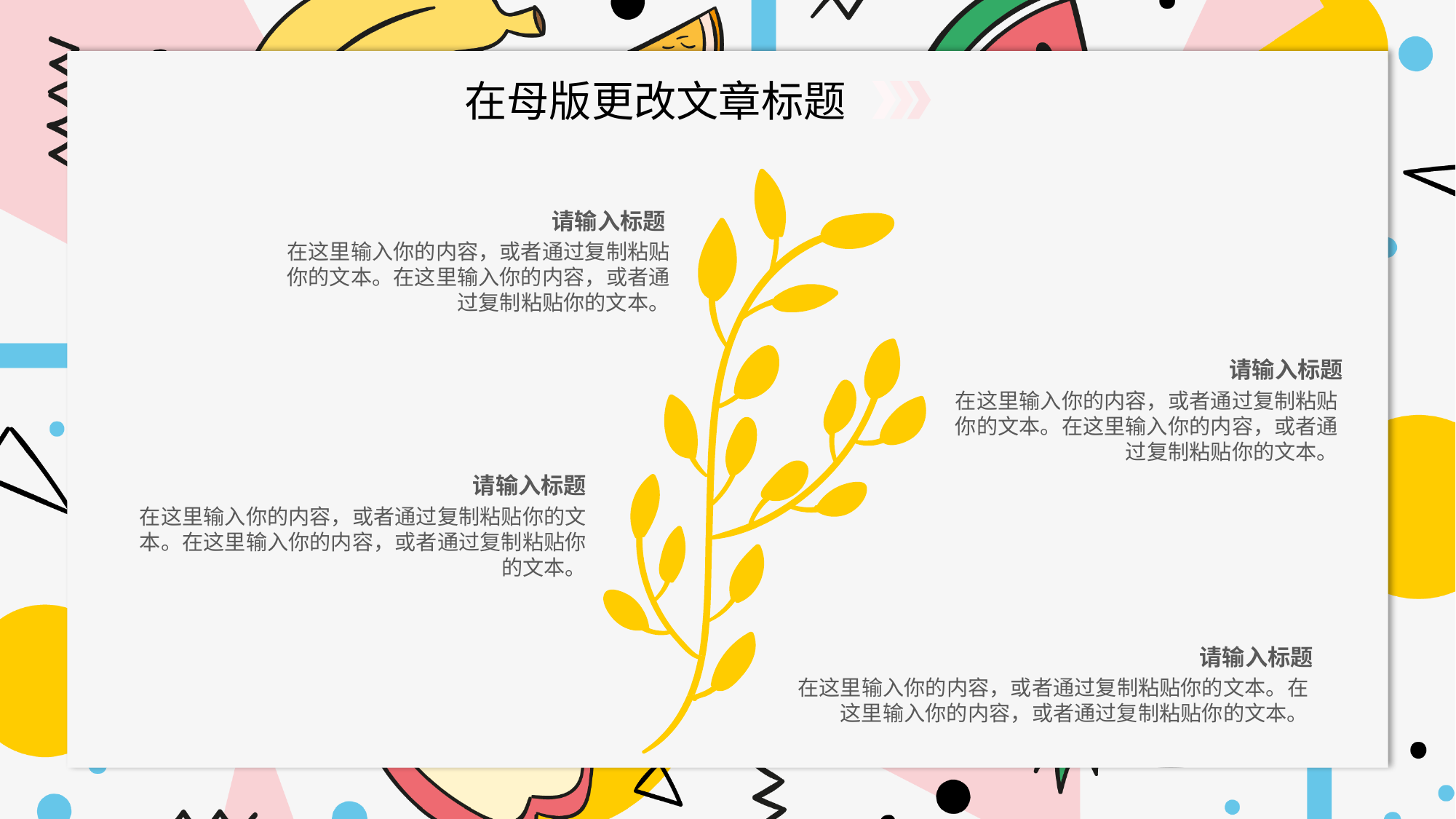

请输入标题
在这里输入你的内容，或者通过复制粘贴你的文本。在这里输入你的内容，或者通过复制粘贴你的文本。

请输入标题
在这里输入你的内容，或者通过复制粘贴你的文本。在这里输入你的内容，或者通过复制粘贴你的文本。

请输入标题

在这里输入你的内容，或者通过复制粘贴你的文本。在这里输入你的内容，或者通过复制粘贴你的文本。

请输入标题
在这里输入你的内容，或者通过复制粘贴你的文本。在这里输入你的内容，或者通过复制粘贴你的文本。